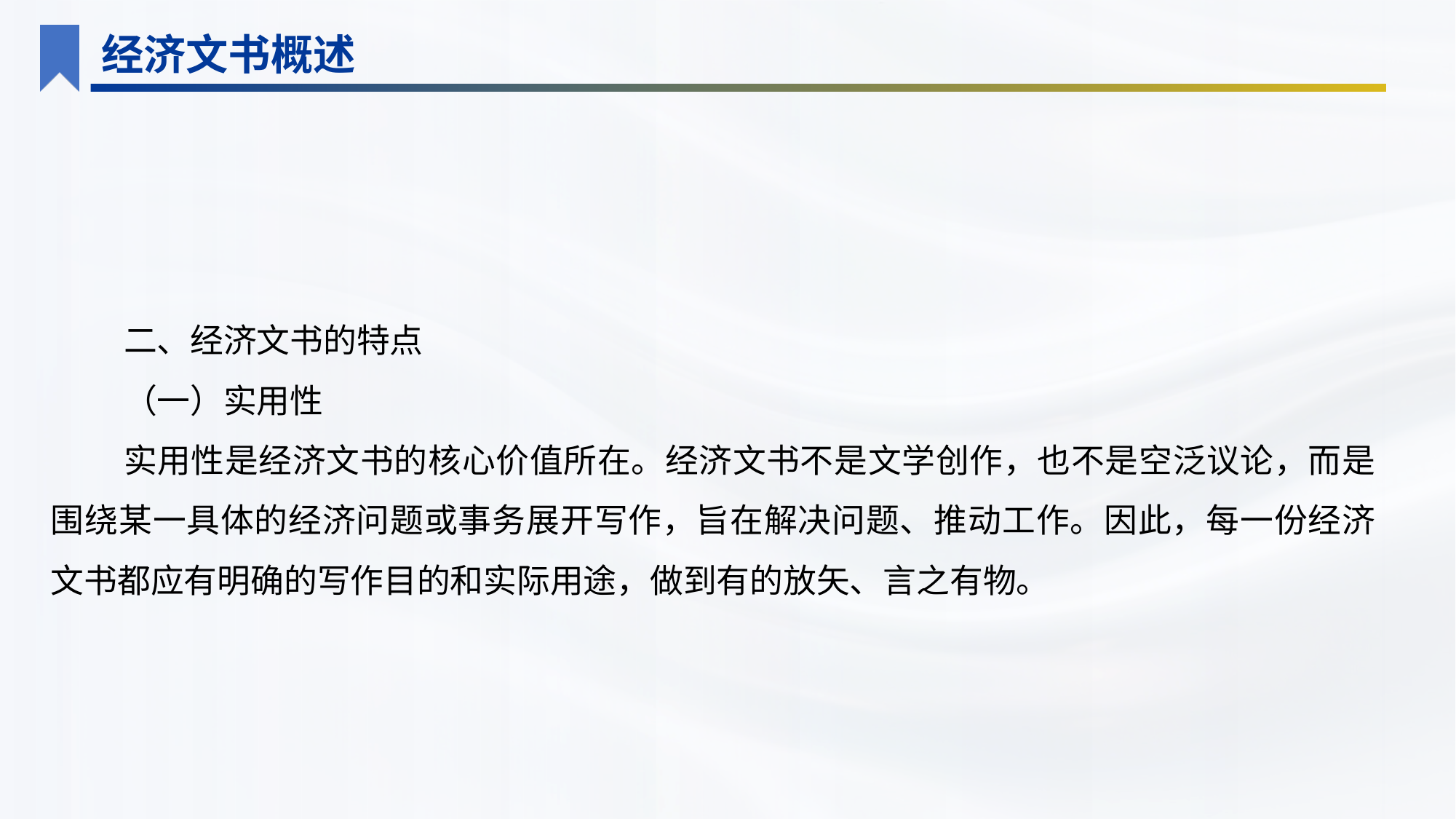

经济文书概述
二、经济文书的特点
（一）实用性
实用性是经济文书的核心价值所在。经济文书不是文学创作，也不是空泛议论，而是围绕某一具体的经济问题或事务展开写作，旨在解决问题、推动工作。因此，每一份经济文书都应有明确的写作目的和实际用途，做到有的放矢、言之有物。